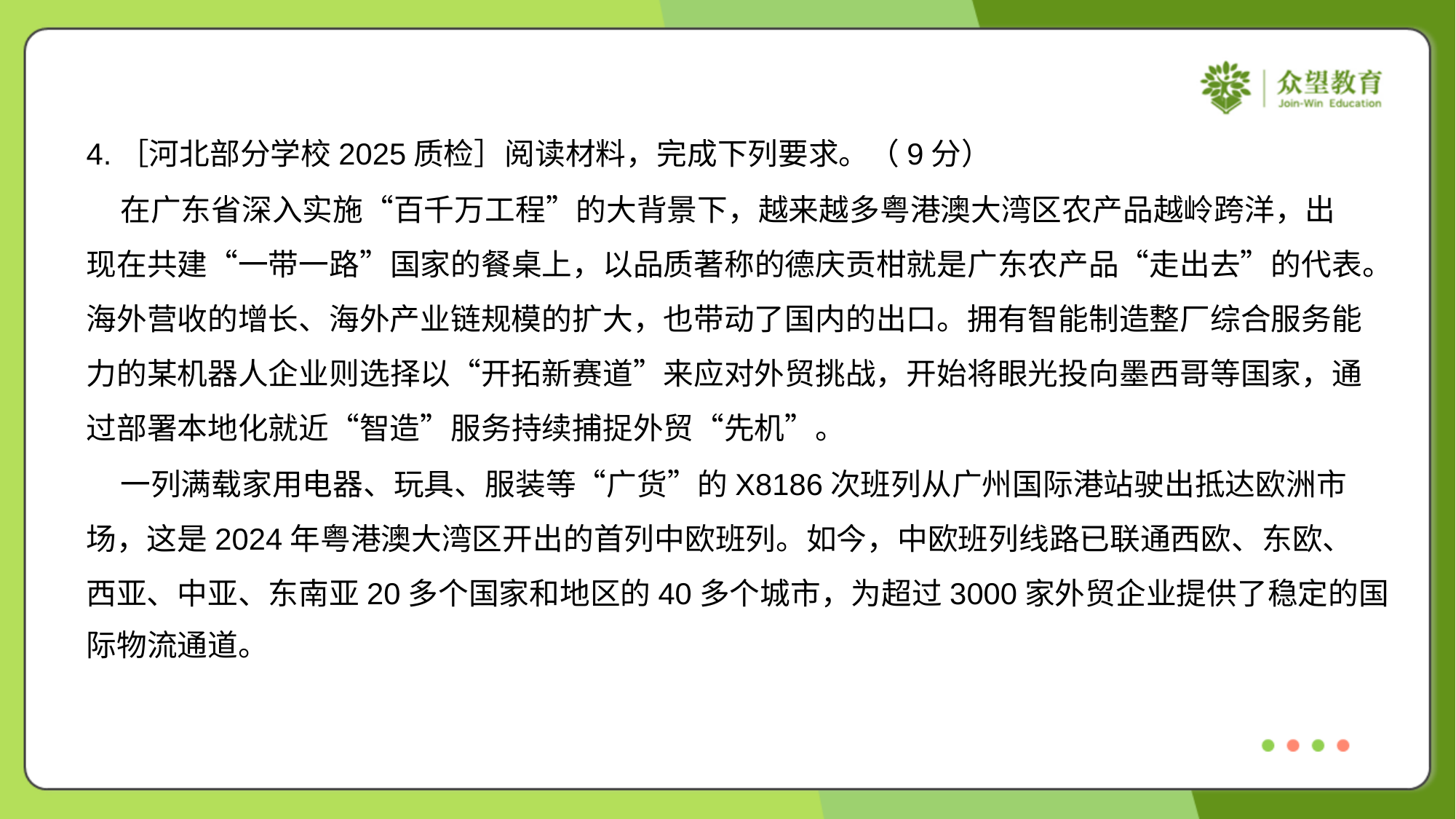

4.［河北部分学校2025质检］阅读材料，完成下列要求。（9分）
    在广东省深入实施“百千万工程”的大背景下，越来越多粤港澳大湾区农产品越岭跨洋，出
现在共建“一带一路”国家的餐桌上，以品质著称的德庆贡柑就是广东农产品“走出去”的代表。
海外营收的增长、海外产业链规模的扩大，也带动了国内的出口。拥有智能制造整厂综合服务能
力的某机器人企业则选择以“开拓新赛道”来应对外贸挑战，开始将眼光投向墨西哥等国家，通
过部署本地化就近“智造”服务持续捕捉外贸“先机”。
    一列满载家用电器、玩具、服装等“广货”的X8186次班列从广州国际港站驶出抵达欧洲市
场，这是2024年粤港澳大湾区开出的首列中欧班列。如今，中欧班列线路已联通西欧、东欧、
西亚、中亚、东南亚20多个国家和地区的40多个城市，为超过3000家外贸企业提供了稳定的国
际物流通道。